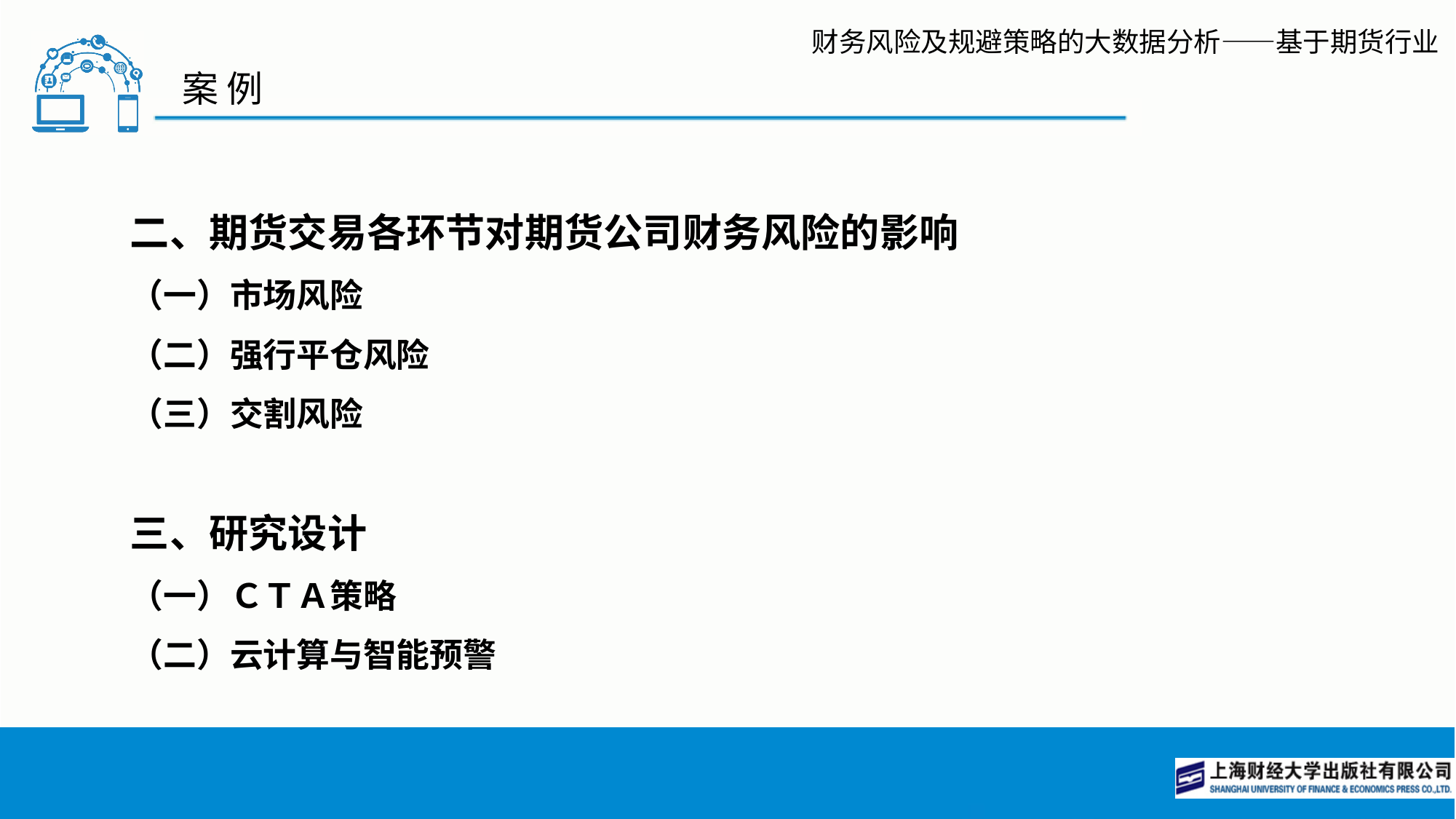

财务风险及规避策略的大数据分析——基于期货行业

# 案 例
二、期货交易各环节对期货公司财务风险的影响
（一）市场风险
（二）强行平仓风险
（三）交割风险

三、研究设计
（一）ＣＴＡ策略
（二）云计算与智能预警